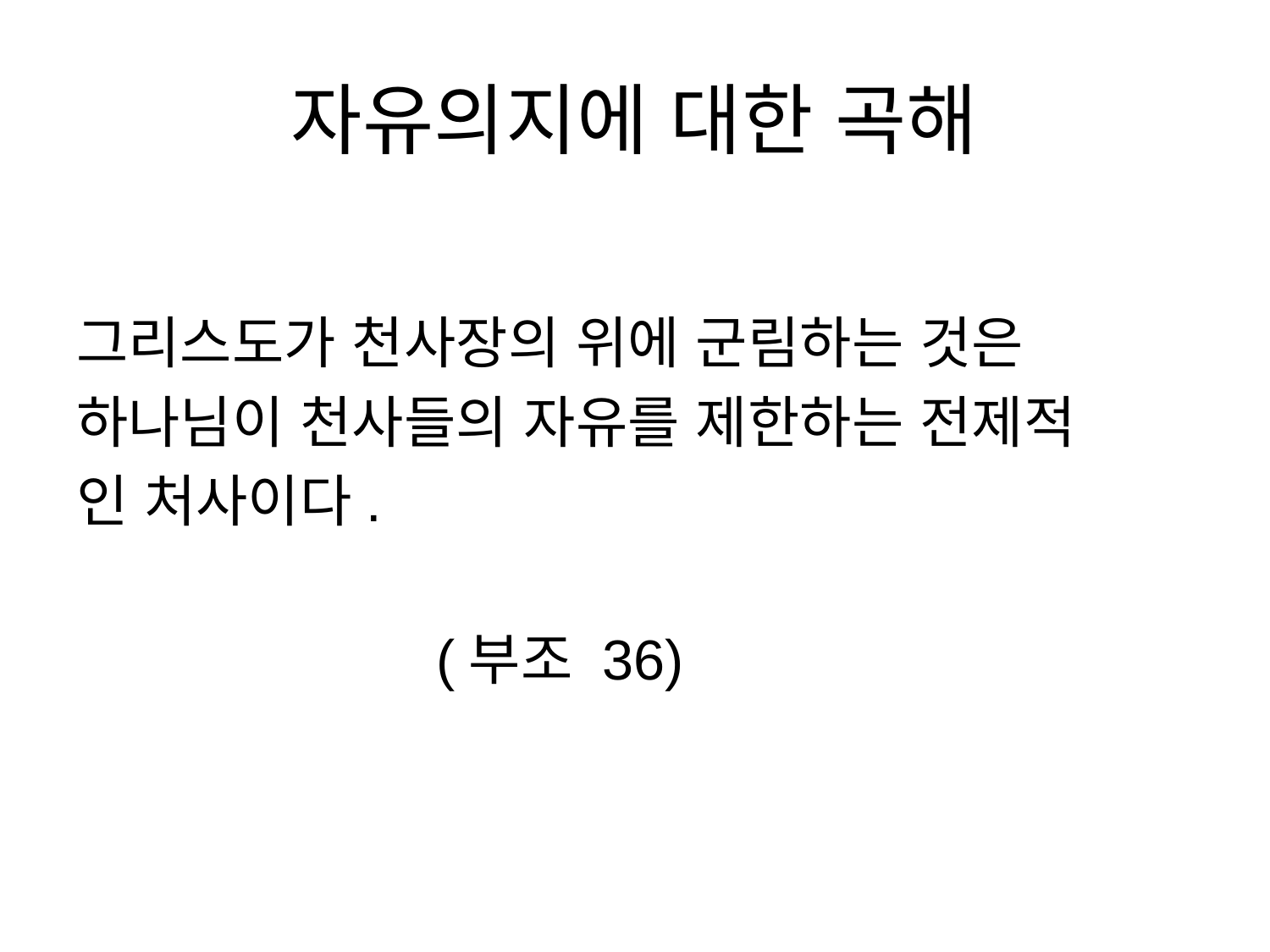

# 자유의지에 대한 곡해

그리스도가 천사장의 위에 군림하는 것은
하나님이 천사들의 자유를 제한하는 전제적
인 처사이다.

                       (부조 36)